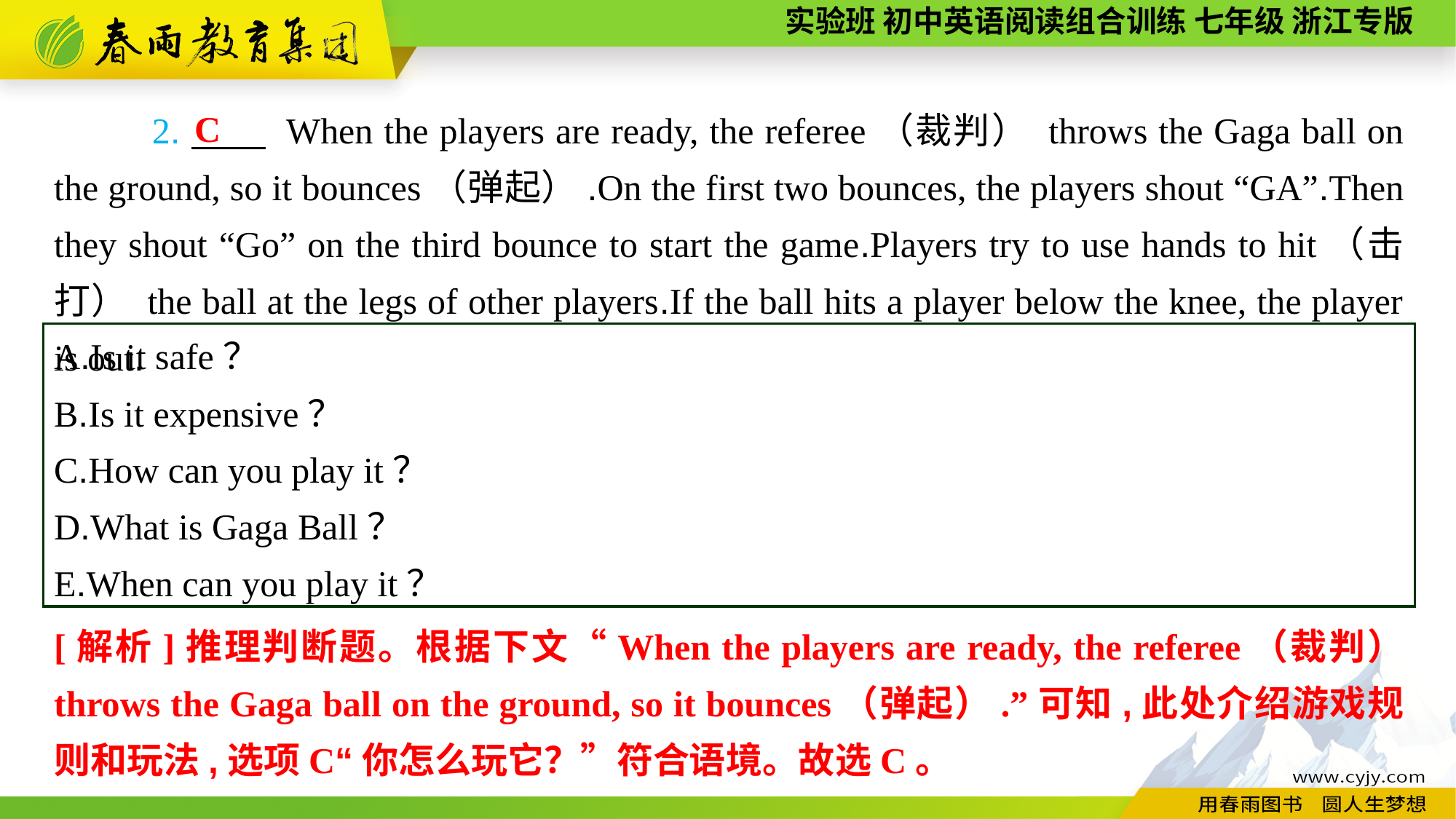

C
         2.　　 When the players are ready, the referee（裁判） throws the Gaga ball on the ground, so it bounces（弹起）.On the first two bounces, the players shout “GA”.Then they shout “Go” on the third bounce to start the game.Players try to use hands to hit（击打） the ball at the legs of other players.If the ball hits a player below the knee, the player is out.
A.Is it safe？
B.Is it expensive？
C.How can you play it？
D.What is Gaga Ball？
E.When can you play it？

[解析]推理判断题。根据下文“When the players are ready, the referee（裁判） throws the Gaga ball on the ground, so it bounces（弹起）.”可知,此处介绍游戏规则和玩法,选项C“你怎么玩它？”符合语境。故选C。